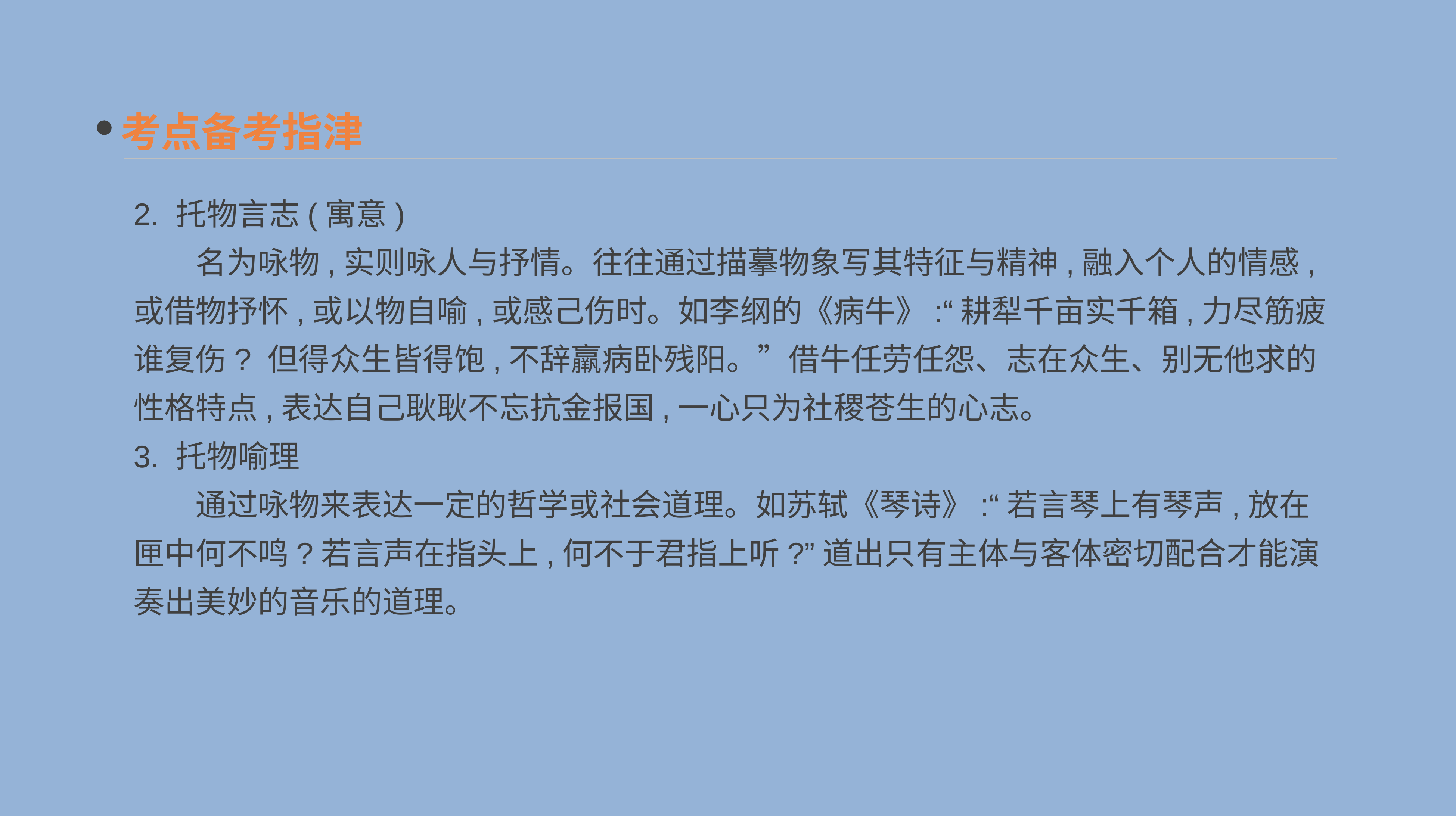

考点备考指津

2. 托物言志(寓意)
　　名为咏物,实则咏人与抒情。往往通过描摹物象写其特征与精神,融入个人的情感,或借物抒怀,或以物自喻,或感己伤时。如李纲的《病牛》:“耕犁千亩实千箱,力尽筋疲谁复伤? 但得众生皆得饱,不辞羸病卧残阳。”借牛任劳任怨、志在众生、别无他求的性格特点,表达自己耿耿不忘抗金报国,一心只为社稷苍生的心志。
3. 托物喻理
　　通过咏物来表达一定的哲学或社会道理。如苏轼《琴诗》:“若言琴上有琴声,放在匣中何不鸣?若言声在指头上,何不于君指上听?”道出只有主体与客体密切配合才能演奏出美妙的音乐的道理。